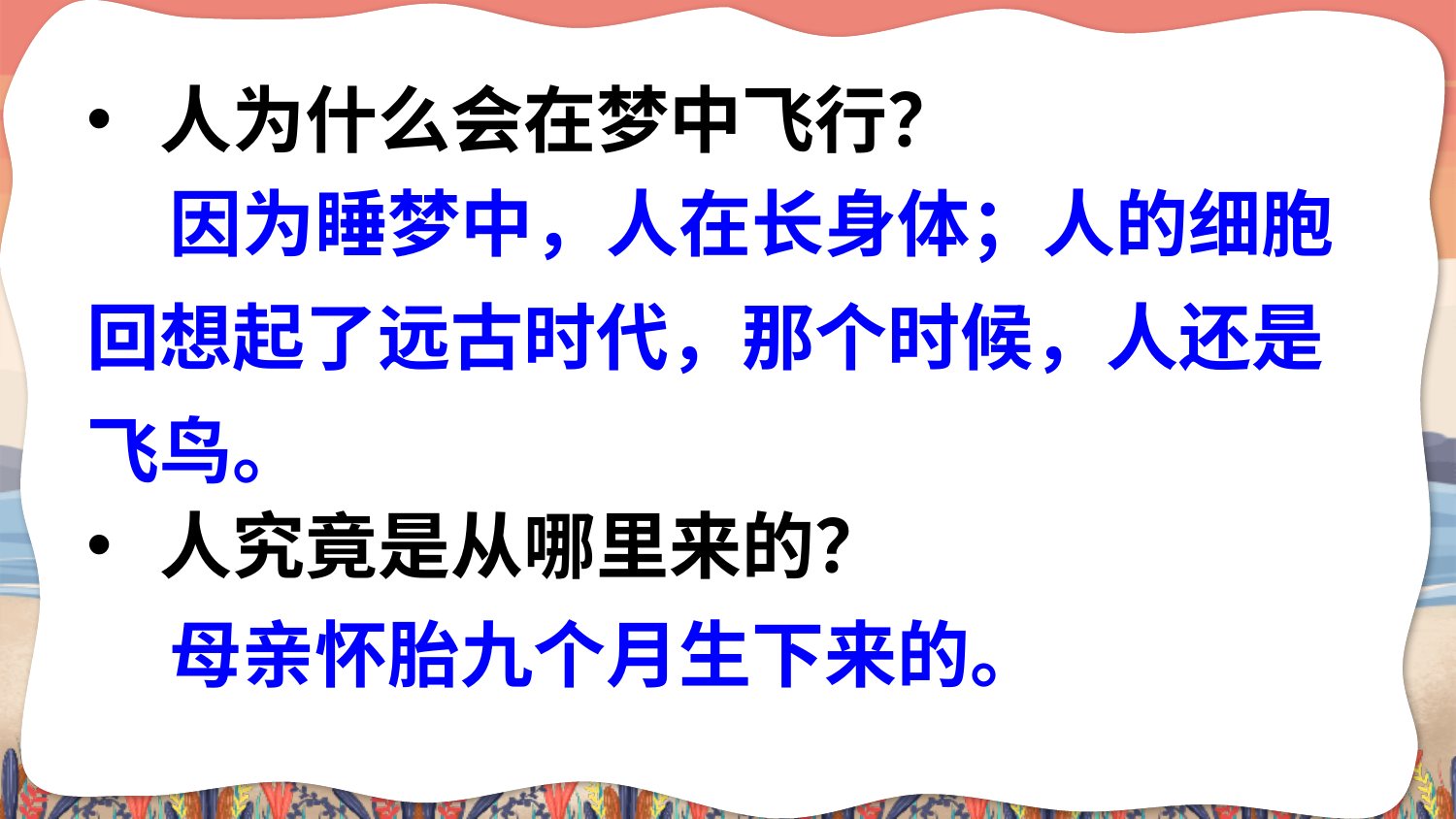

人为什么会在梦中飞行？
    因为睡梦中，人在长身体；人的细胞回想起了远古时代，那个时候，人还是飞鸟。
人究竟是从哪里来的？
    母亲怀胎九个月生下来的。